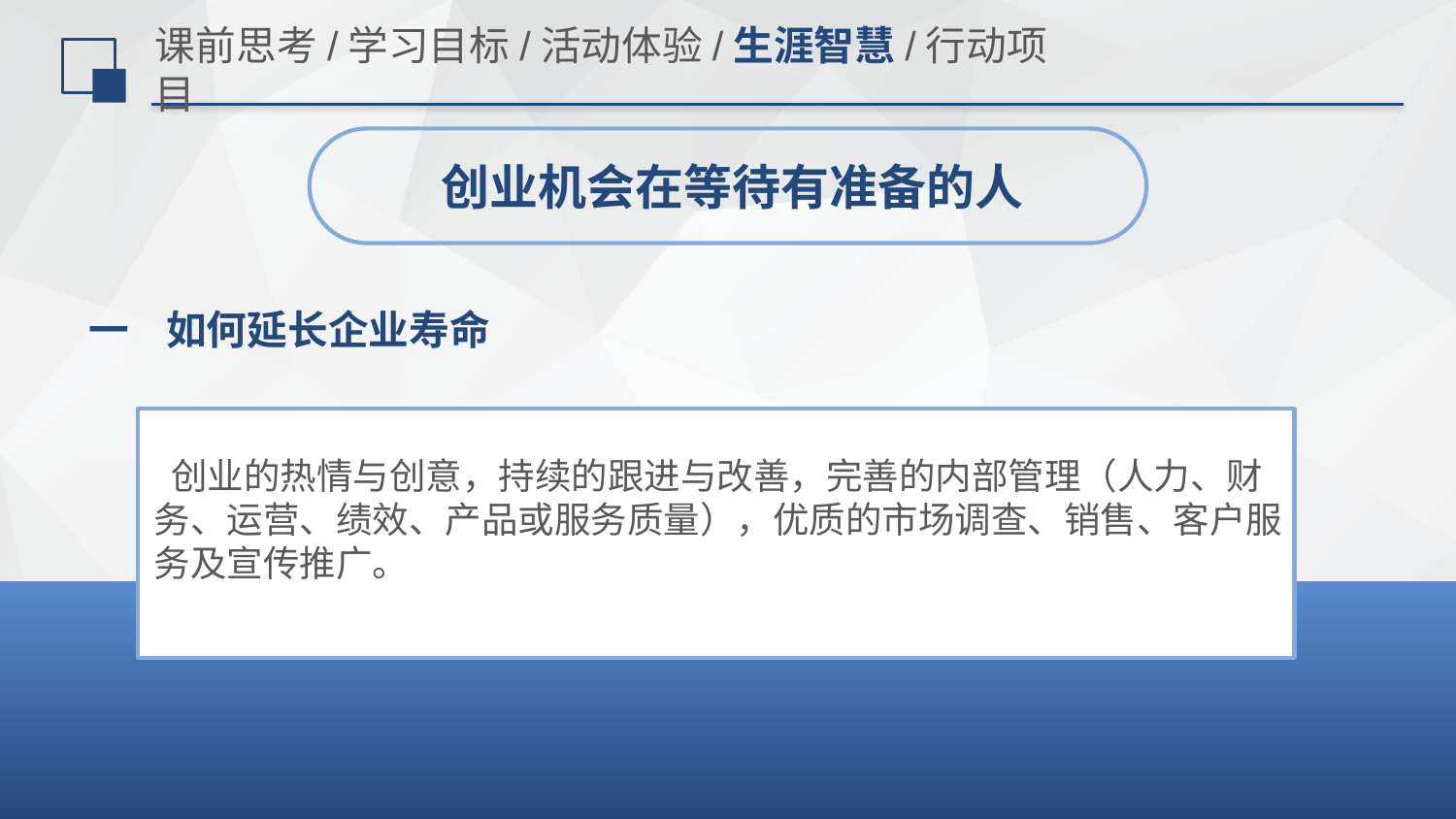

# 课前思考/学习目标/活动体验/生涯智慧/行动项目

创业机会在等待有准备的人
一    如何延长企业寿命

 创业的热情与创意，持续的跟进与改善，完善的内部管理（人力、财务、运营、绩效、产品或服务质量），优质的市场调查、销售、客户服务及宣传推广。